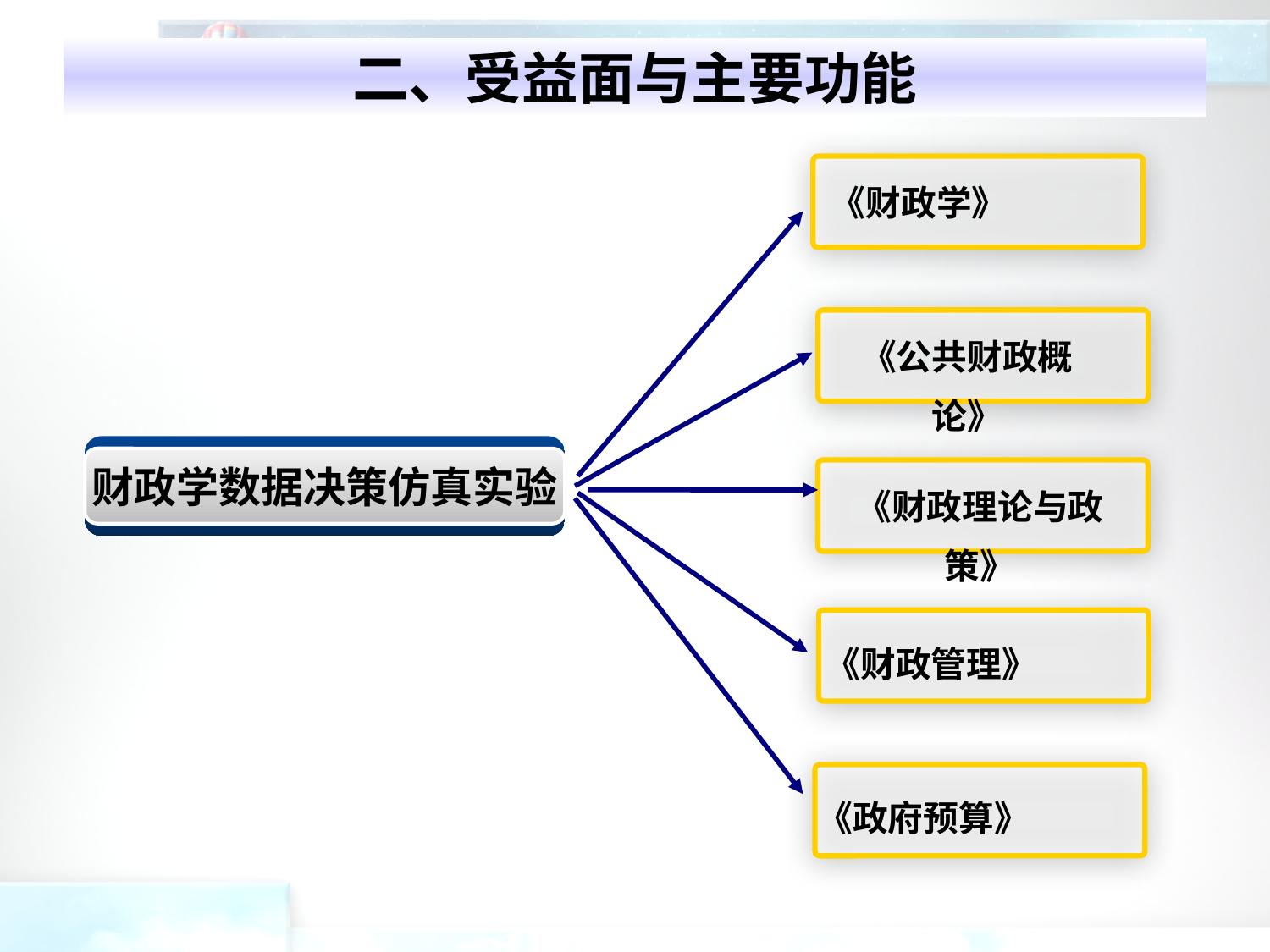

# 二、受益面与主要功能

《财政学》

《公共财政概论》

财政学数据决策仿真实验

《财政理论与政策》

《财政管理》

《政府预算》